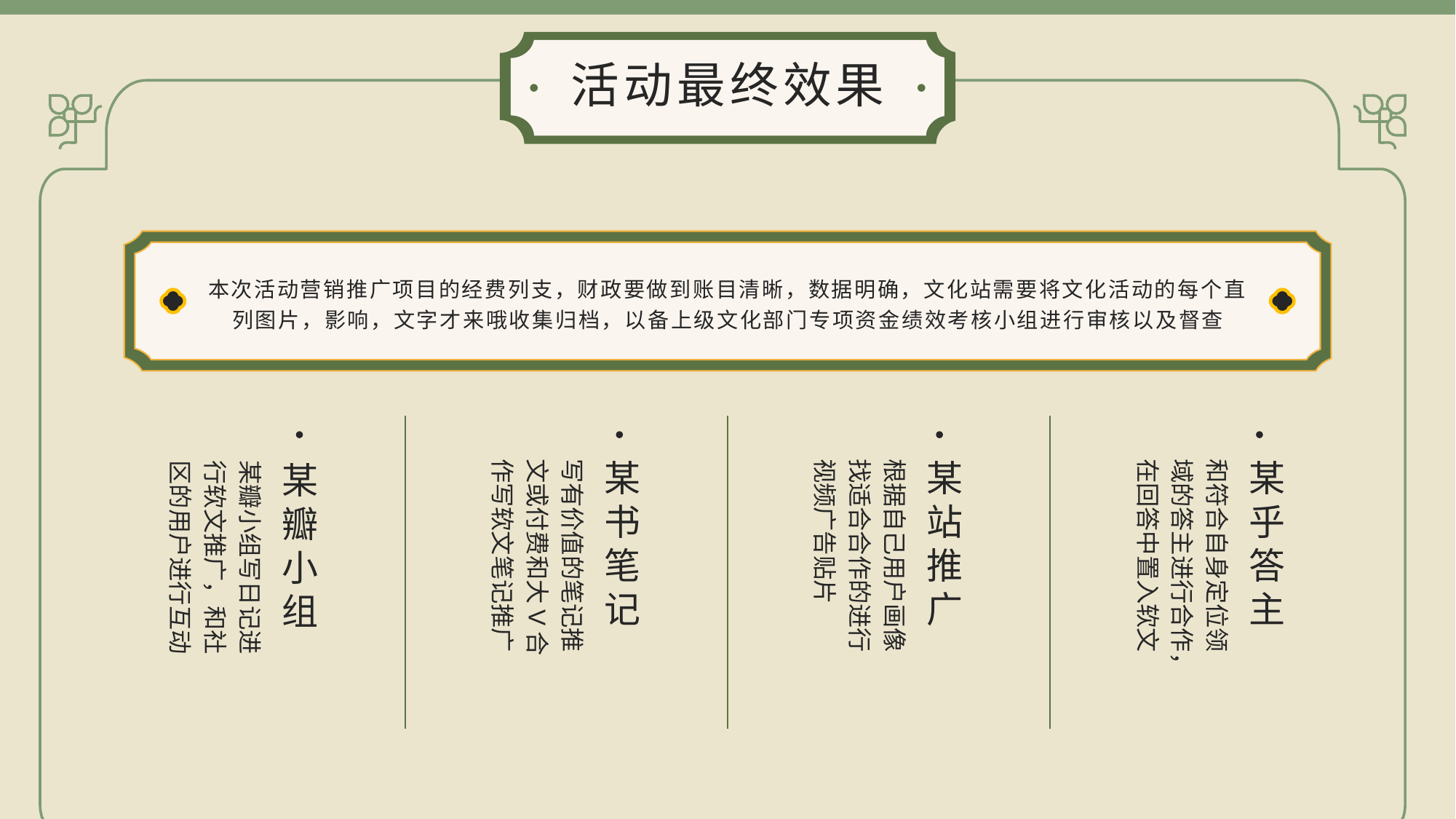

活动最终效果

本次活动营销推广项目的经费列支，财政要做到账目清晰，数据明确，文化站需要将文化活动的每个直列图片，影响，文字才来哦收集归档，以备上级文化部门专项资金绩效考核小组进行审核以及督查

写有价值的笔记推文或付费和大V合作写软文笔记推广
根据自己用户画像找适合合作的进行视频广告贴片
和符合自身定位领域的答主进行合作，在回答中置入软文
某瓣小组写日记进行软文推广，和社区的用户进行互动
某书笔记
某站推广
某乎答主
某瓣小组